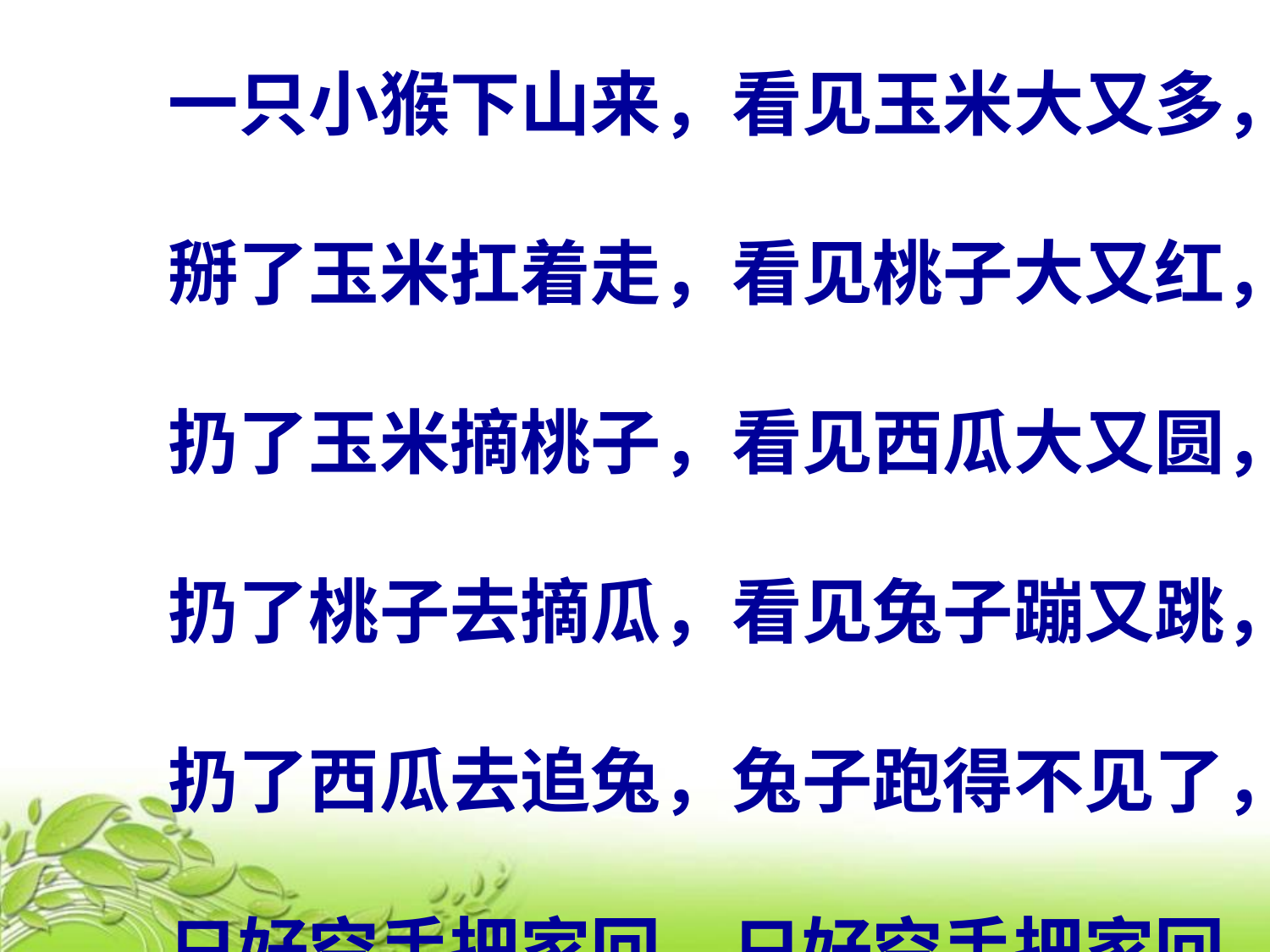

# 小猴子下山 一只小猴下山来，看见玉米大又多， 掰了玉米扛着走，看见桃子大又红， 扔了玉米摘桃子，看见西瓜大又圆， 扔了桃子去摘瓜，看见兔子蹦又跳， 扔了西瓜去追兔，兔子跑得不见了， 只好空手把家回，只好空手把家回。